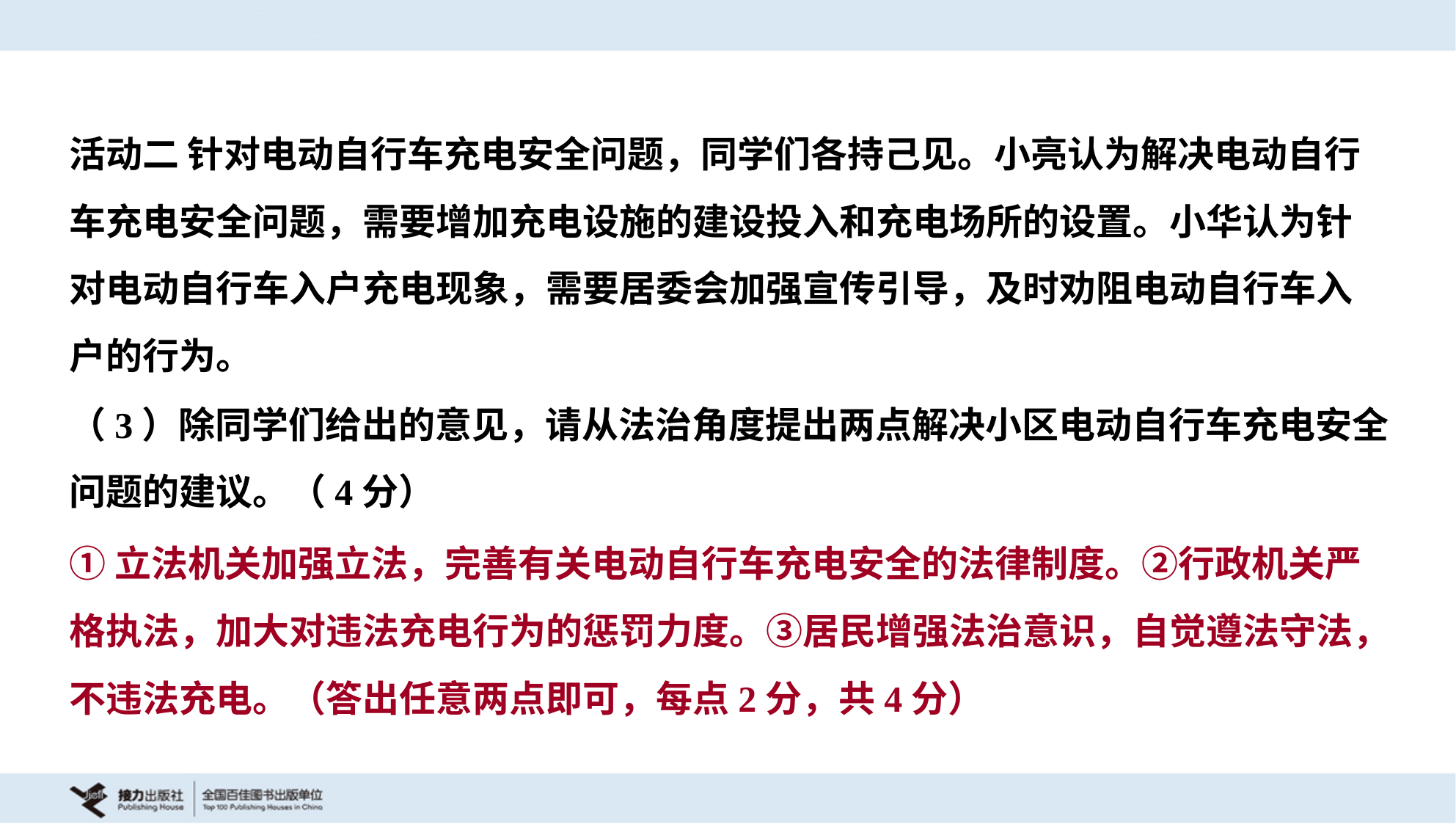

活动二 针对电动自行车充电安全问题，同学们各持己见。小亮认为解决电动自行
车充电安全问题，需要增加充电设施的建设投入和充电场所的设置。小华认为针
对电动自行车入户充电现象，需要居委会加强宣传引导，及时劝阻电动自行车入
户的行为。
（3）除同学们给出的意见，请从法治角度提出两点解决小区电动自行车充电安全
问题的建议。（4分）
①立法机关加强立法，完善有关电动自行车充电安全的法律制度。②行政机关严
格执法，加大对违法充电行为的惩罚力度。③居民增强法治意识，自觉遵法守法，
不违法充电。（答出任意两点即可，每点2分，共4分）